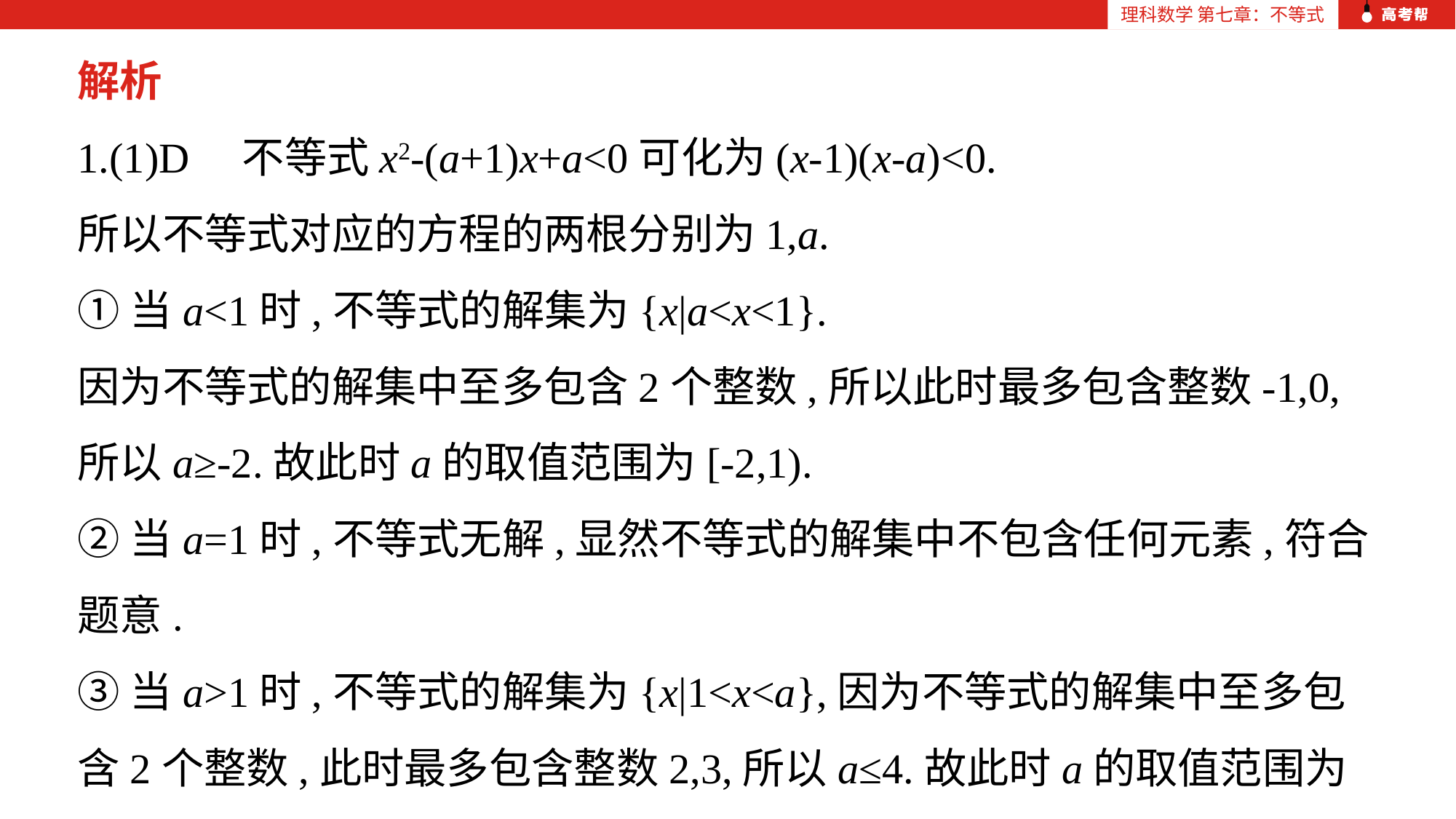

解析
1.(1)D　不等式x2-(a+1)x+a<0可化为(x-1)(x-a)<0.
所以不等式对应的方程的两根分别为1,a.
①当a<1时,不等式的解集为{x|a<x<1}.
因为不等式的解集中至多包含2个整数,所以此时最多包含整数-1,0,所以a≥-2.故此时a的取值范围为[-2,1).
②当a=1时,不等式无解,显然不等式的解集中不包含任何元素,符合题意.
③当a>1时,不等式的解集为{x|1<x<a},因为不等式的解集中至多包含2个整数,此时最多包含整数2,3,所以a≤4.故此时a的取值范围为(1,4].
综上,实数a的取值范围为[-2,1)∪{1}∪(1,4]=[-2,4].故选D.